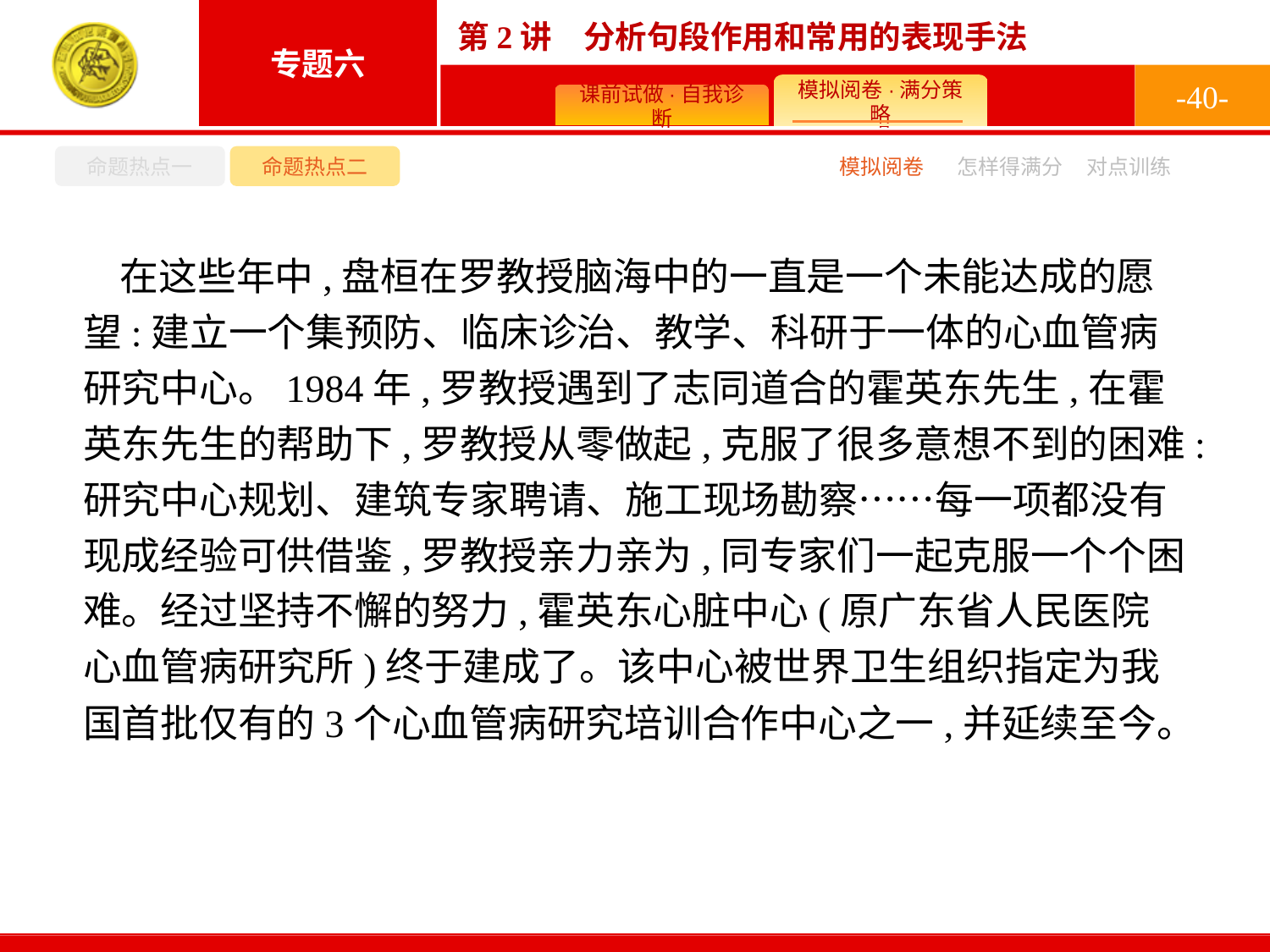

-40-
命题热点一
命题热点二
怎样得满分
模拟阅卷
对点训练
在这些年中,盘桓在罗教授脑海中的一直是一个未能达成的愿望:建立一个集预防、临床诊治、教学、科研于一体的心血管病研究中心。1984年,罗教授遇到了志同道合的霍英东先生,在霍英东先生的帮助下,罗教授从零做起,克服了很多意想不到的困难:研究中心规划、建筑专家聘请、施工现场勘察……每一项都没有现成经验可供借鉴,罗教授亲力亲为,同专家们一起克服一个个困难。经过坚持不懈的努力,霍英东心脏中心(原广东省人民医院心血管病研究所)终于建成了。该中心被世界卫生组织指定为我国首批仅有的3个心血管病研究培训合作中心之一,并延续至今。